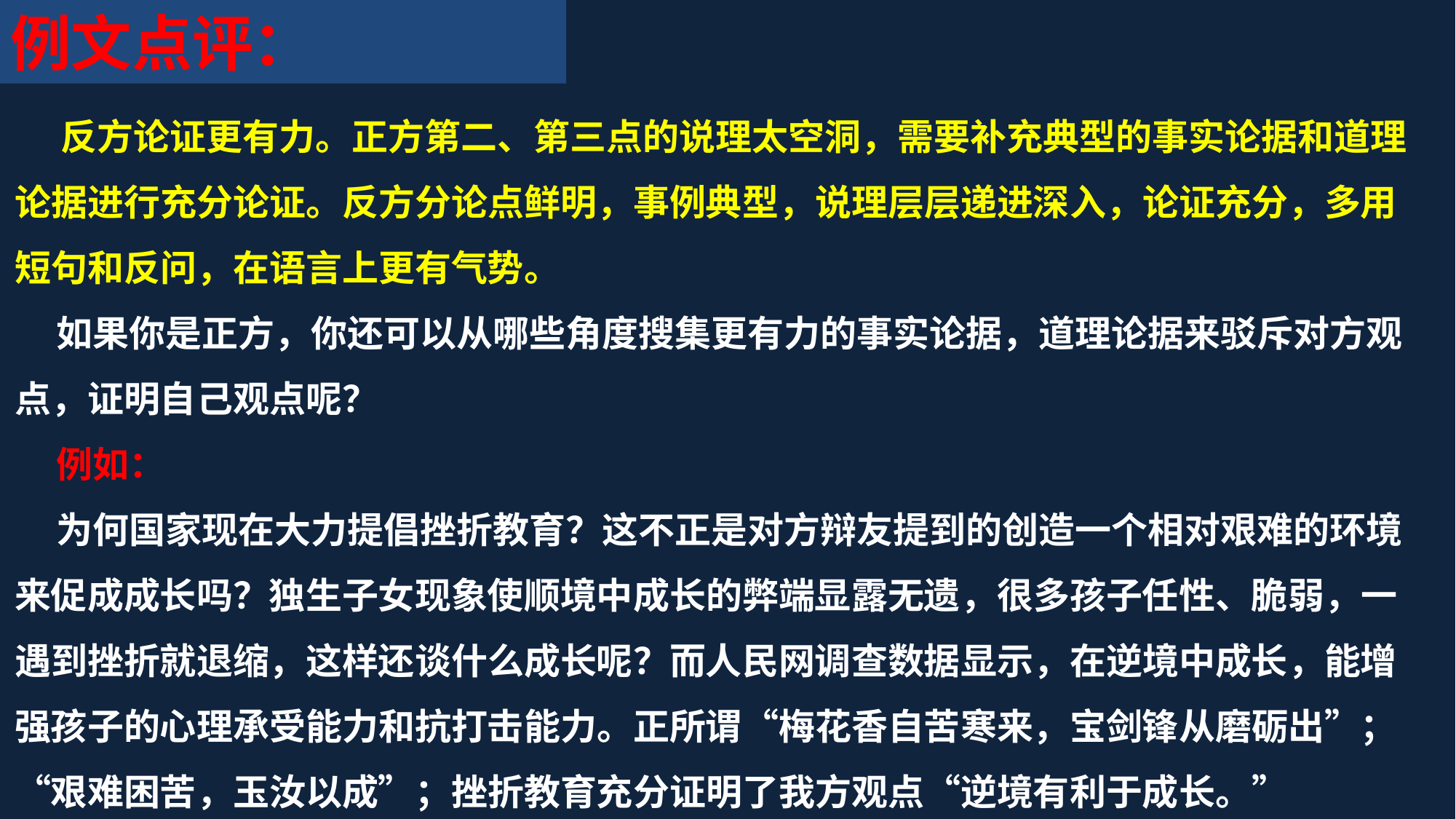

例文点评：
     反方论证更有力。正方第二、第三点的说理太空洞，需要补充典型的事实论据和道理论据进行充分论证。反方分论点鲜明，事例典型，说理层层递进深入，论证充分，多用短句和反问，在语言上更有气势。
    如果你是正方，你还可以从哪些角度搜集更有力的事实论据，道理论据来驳斥对方观点，证明自己观点呢？
    例如：
    为何国家现在大力提倡挫折教育？这不正是对方辩友提到的创造一个相对艰难的环境来促成成长吗？独生子女现象使顺境中成长的弊端显露无遗，很多孩子任性、脆弱，一遇到挫折就退缩，这样还谈什么成长呢？而人民网调查数据显示，在逆境中成长，能增强孩子的心理承受能力和抗打击能力。正所谓“梅花香自苦寒来，宝剑锋从磨砺出”；“艰难困苦，玉汝以成”；挫折教育充分证明了我方观点“逆境有利于成长。”